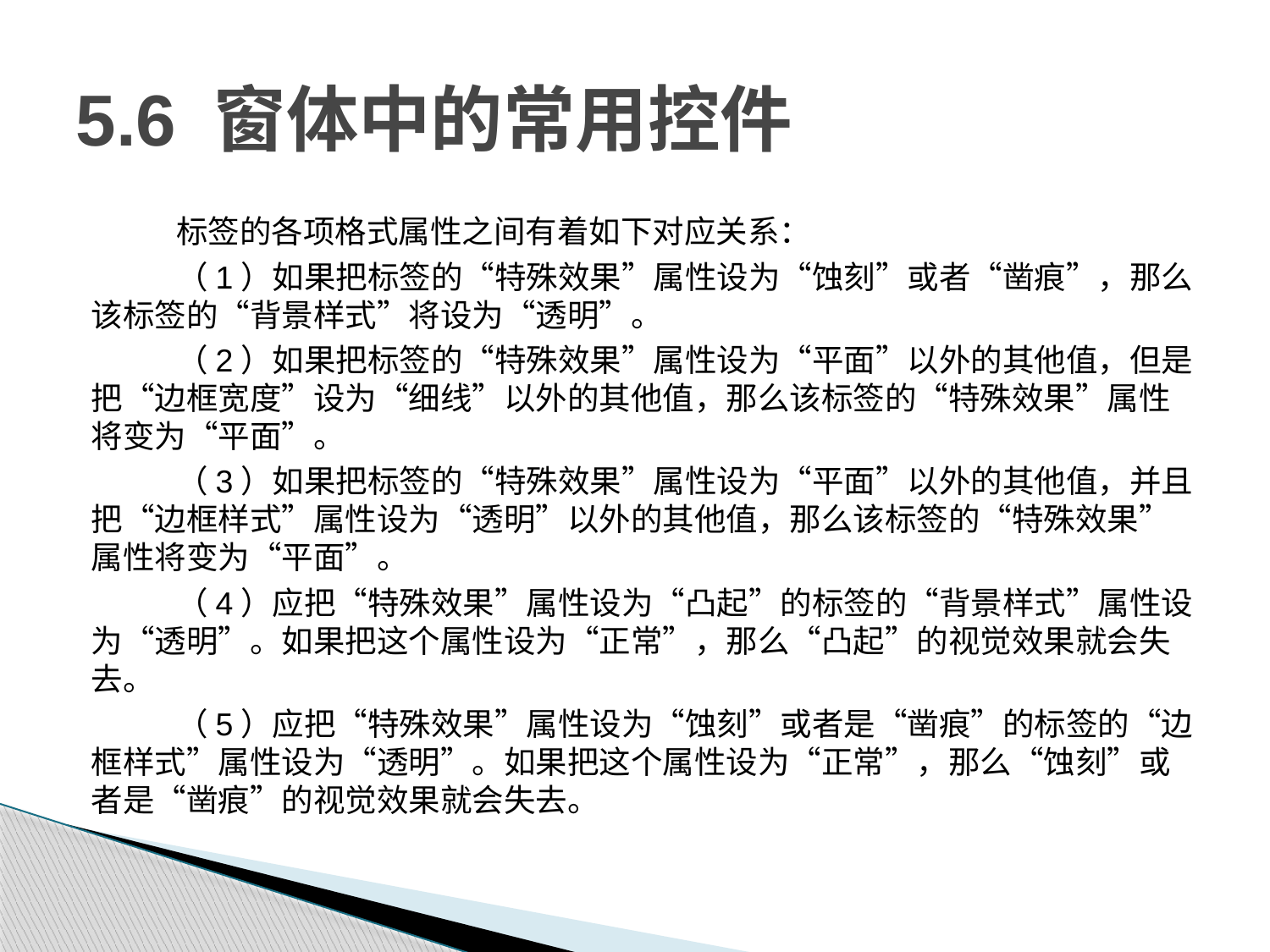

# 5.6 窗体中的常用控件
标签的各项格式属性之间有着如下对应关系：
（1）如果把标签的“特殊效果”属性设为“蚀刻”或者“凿痕”，那么该标签的“背景样式”将设为“透明”。
（2）如果把标签的“特殊效果”属性设为“平面”以外的其他值，但是把“边框宽度”设为“细线”以外的其他值，那么该标签的“特殊效果”属性将变为“平面”。
（3）如果把标签的“特殊效果”属性设为“平面”以外的其他值，并且把“边框样式”属性设为“透明”以外的其他值，那么该标签的“特殊效果”属性将变为“平面”。
（4）应把“特殊效果”属性设为“凸起”的标签的“背景样式”属性设为“透明”。如果把这个属性设为“正常”，那么“凸起”的视觉效果就会失去。
（5）应把“特殊效果”属性设为“蚀刻”或者是“凿痕”的标签的“边框样式”属性设为“透明”。如果把这个属性设为“正常”，那么“蚀刻”或者是“凿痕”的视觉效果就会失去。